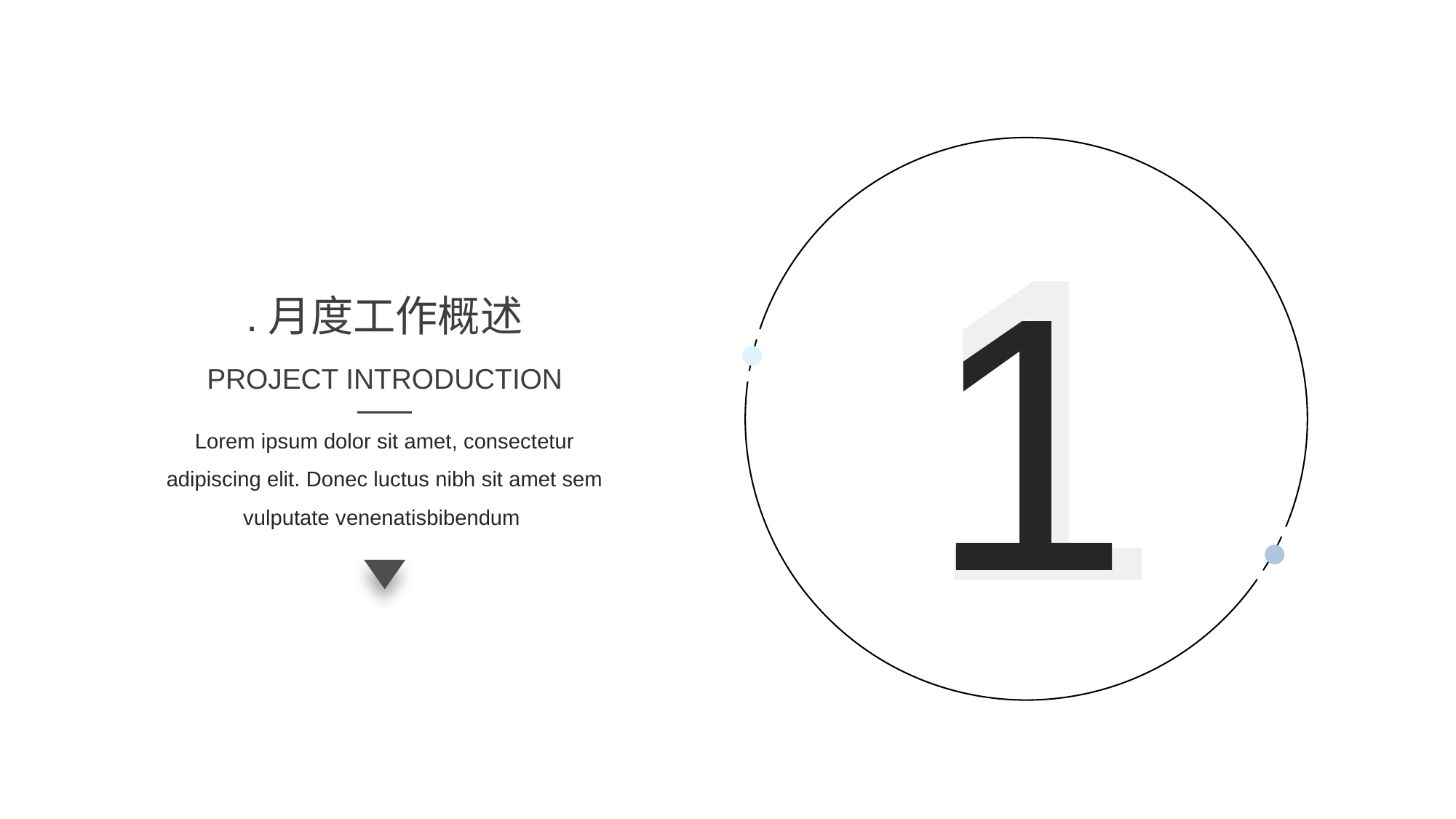

1
1
.月度工作概述
PROJECT INTRODUCTION
Lorem ipsum dolor sit amet, consectetur adipiscing elit. Donec luctus nibh sit amet sem vulputate venenatisbibendum